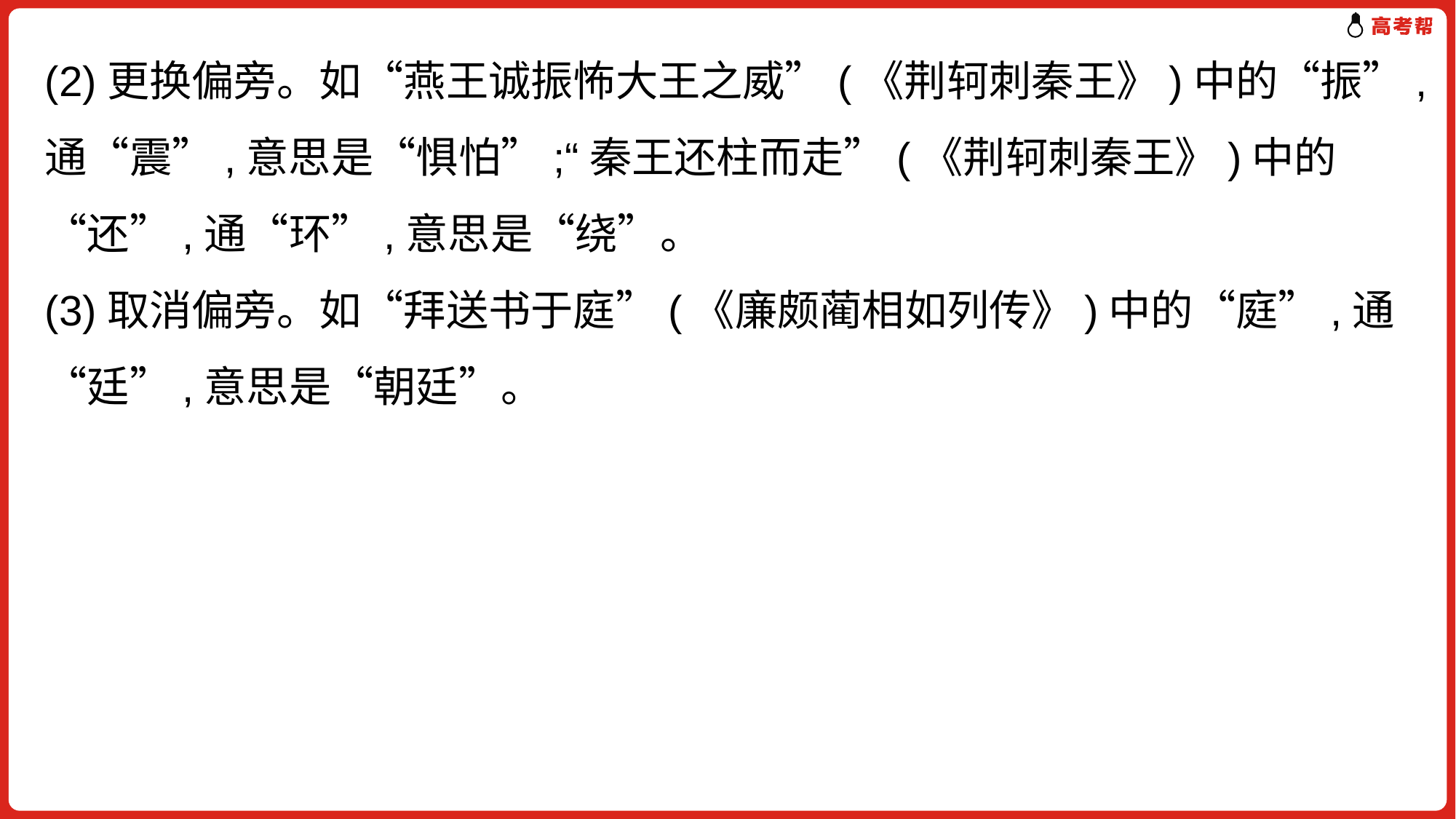

(2)更换偏旁。如“燕王诚振怖大王之威”(《荆轲刺秦王》)中的“振”,通“震”,意思是“惧怕”;“秦王还柱而走”(《荆轲刺秦王》)中的“还”,通“环”,意思是“绕”。
(3)取消偏旁。如“拜送书于庭”(《廉颇蔺相如列传》)中的“庭”,通“廷”,意思是“朝廷”。